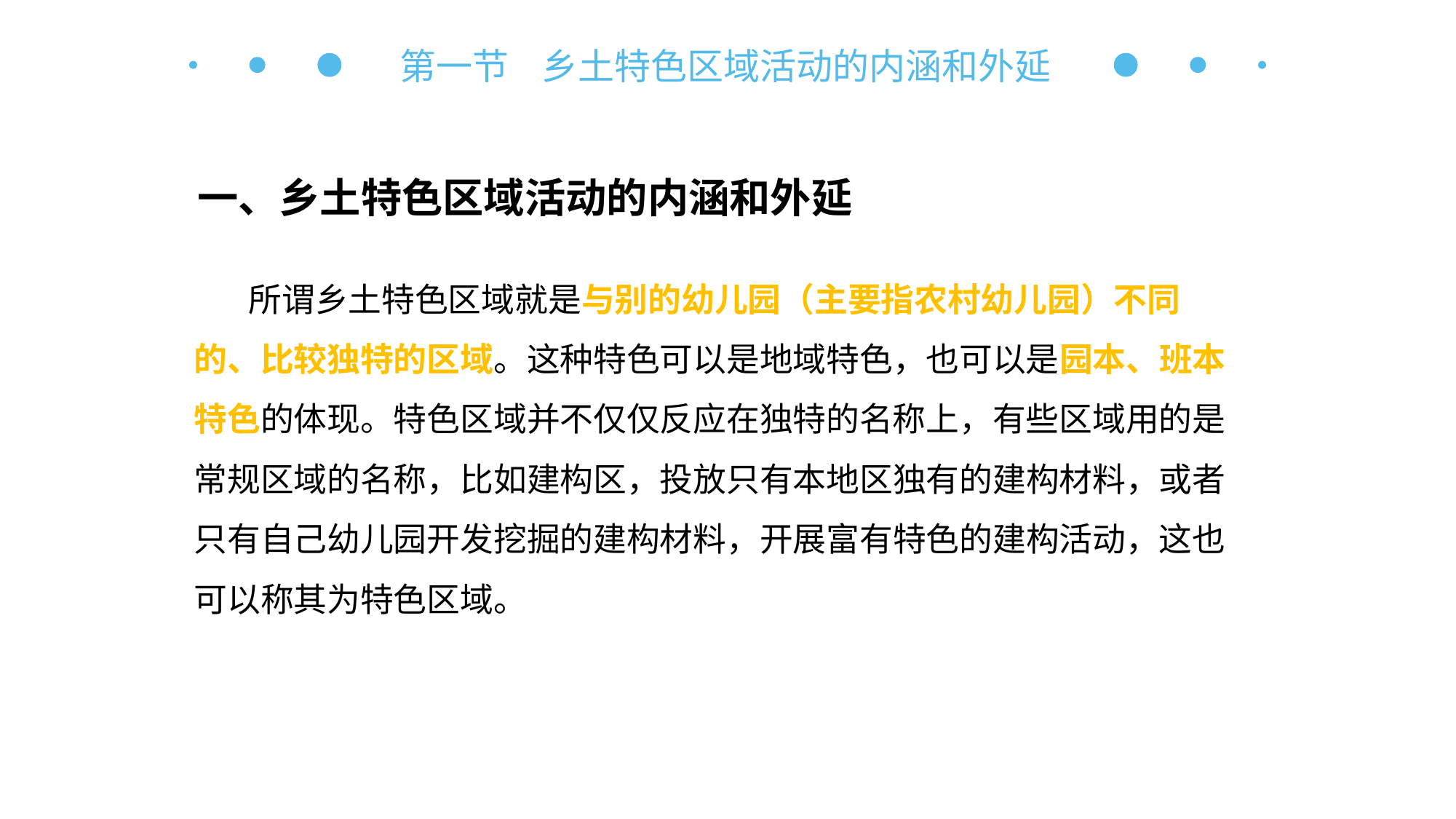

第一节    乡土特色区域活动的内涵和外延

一、乡土特色区域活动的内涵和外延
所谓乡土特色区域就是与别的幼儿园（主要指农村幼儿园）不同的、比较独特的区域。这种特色可以是地域特色，也可以是园本、班本特色的体现。特色区域并不仅仅反应在独特的名称上，有些区域用的是常规区域的名称，比如建构区，投放只有本地区独有的建构材料，或者只有自己幼儿园开发挖掘的建构材料，开展富有特色的建构活动，这也可以称其为特色区域。